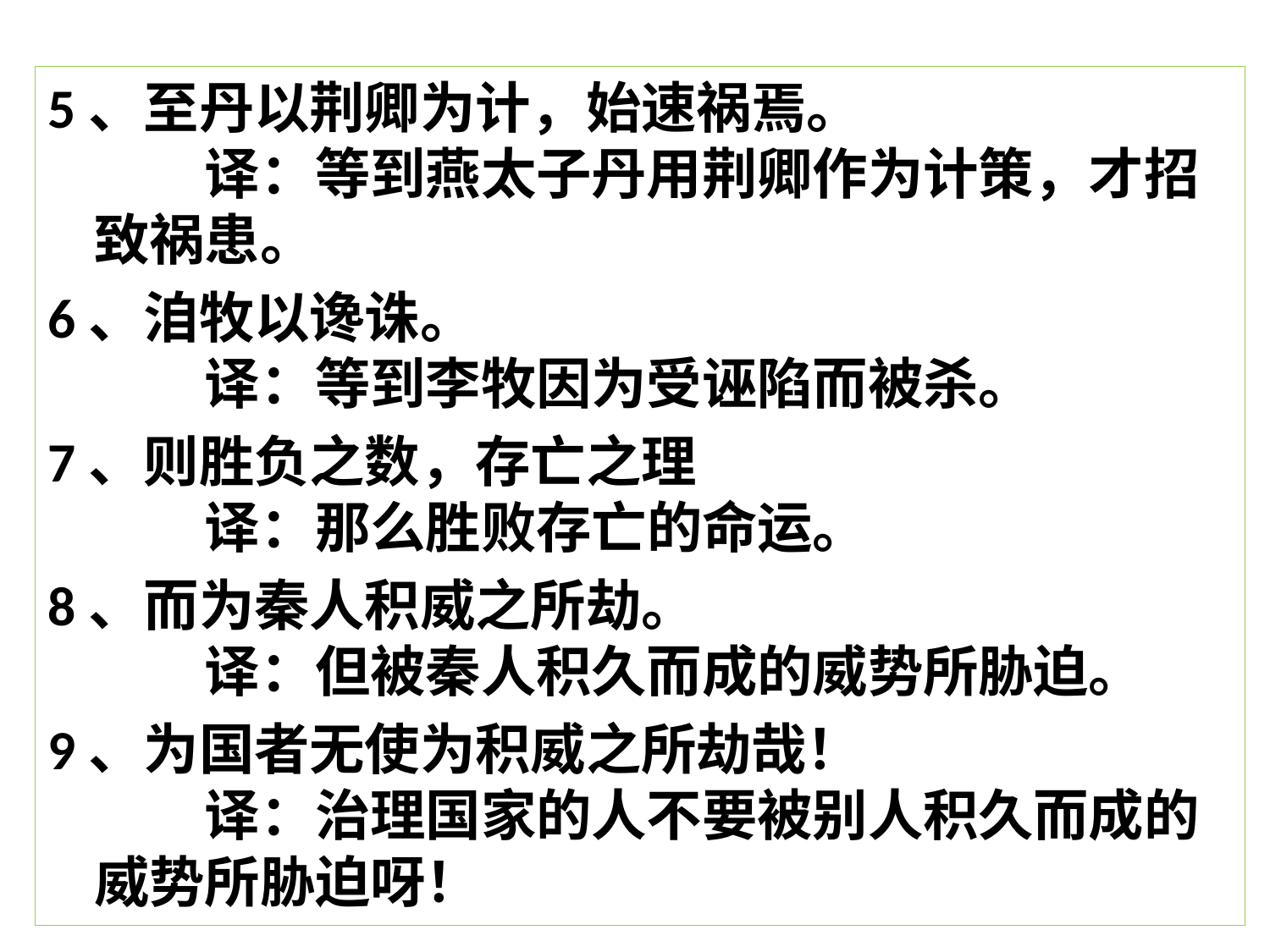

5、至丹以荆卿为计，始速祸焉。
　　译：等到燕太子丹用荆卿作为计策，才招致祸患。
6、洎牧以谗诛。
　　译：等到李牧因为受诬陷而被杀。
7、则胜负之数，存亡之理
　　译：那么胜败存亡的命运。
8、而为秦人积威之所劫。
　　译：但被秦人积久而成的威势所胁迫。
9、为国者无使为积威之所劫哉！
　　译：治理国家的人不要被别人积久而成的威势所胁迫呀！